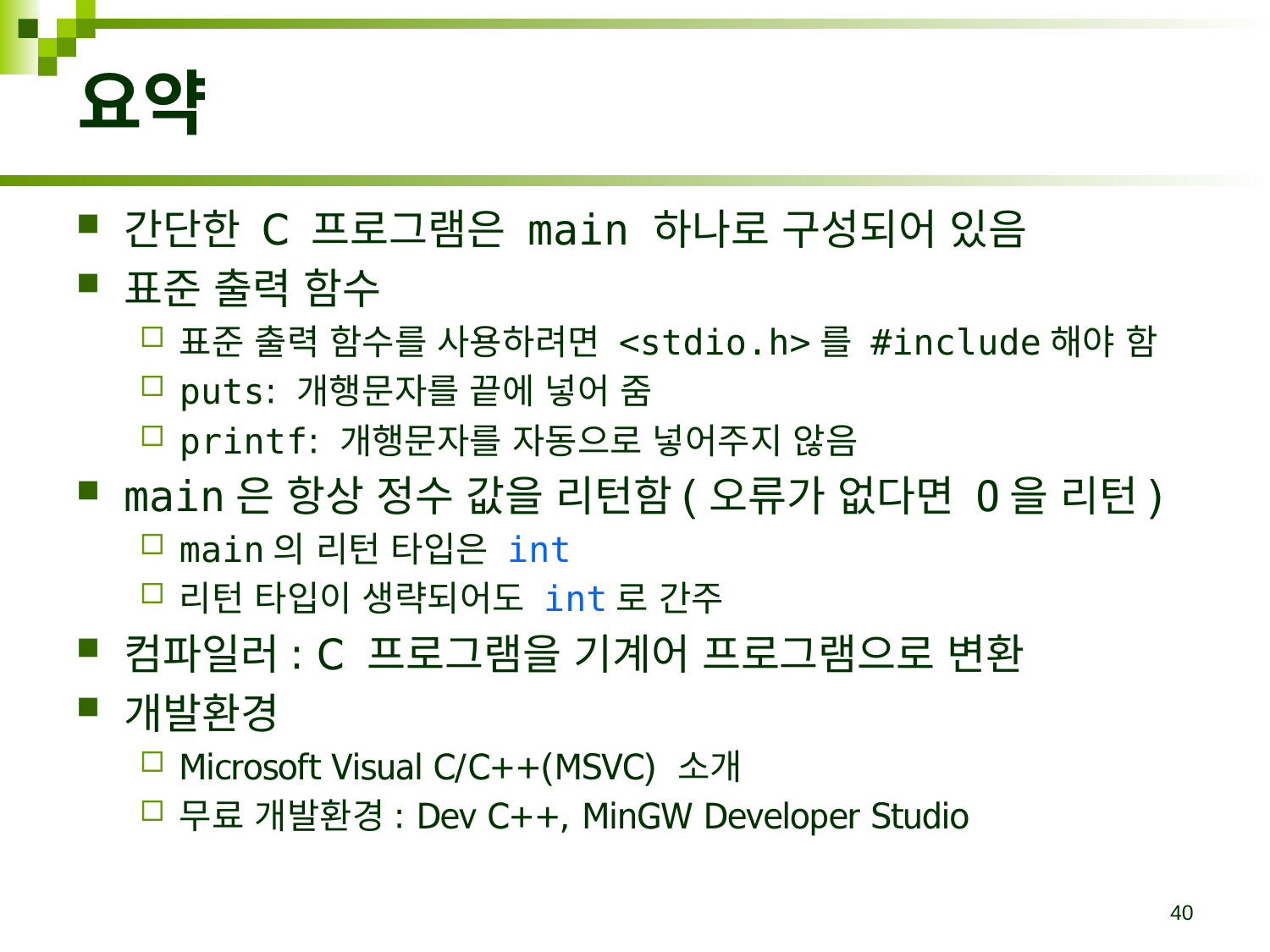

# 요약
간단한 C 프로그램은 main 하나로 구성되어 있음
표준 출력 함수
표준 출력 함수를 사용하려면 <stdio.h>를 #include해야 함
puts: 개행문자를 끝에 넣어 줌
printf: 개행문자를 자동으로 넣어주지 않음
main은 항상 정수 값을 리턴함(오류가 없다면 0을 리턴)
main의 리턴 타입은 int
리턴 타입이 생략되어도 int로 간주
컴파일러: C 프로그램을 기계어 프로그램으로 변환
개발환경
Microsoft Visual C/C++(MSVC) 소개
무료 개발환경: Dev C++, MinGW Developer Studio
40